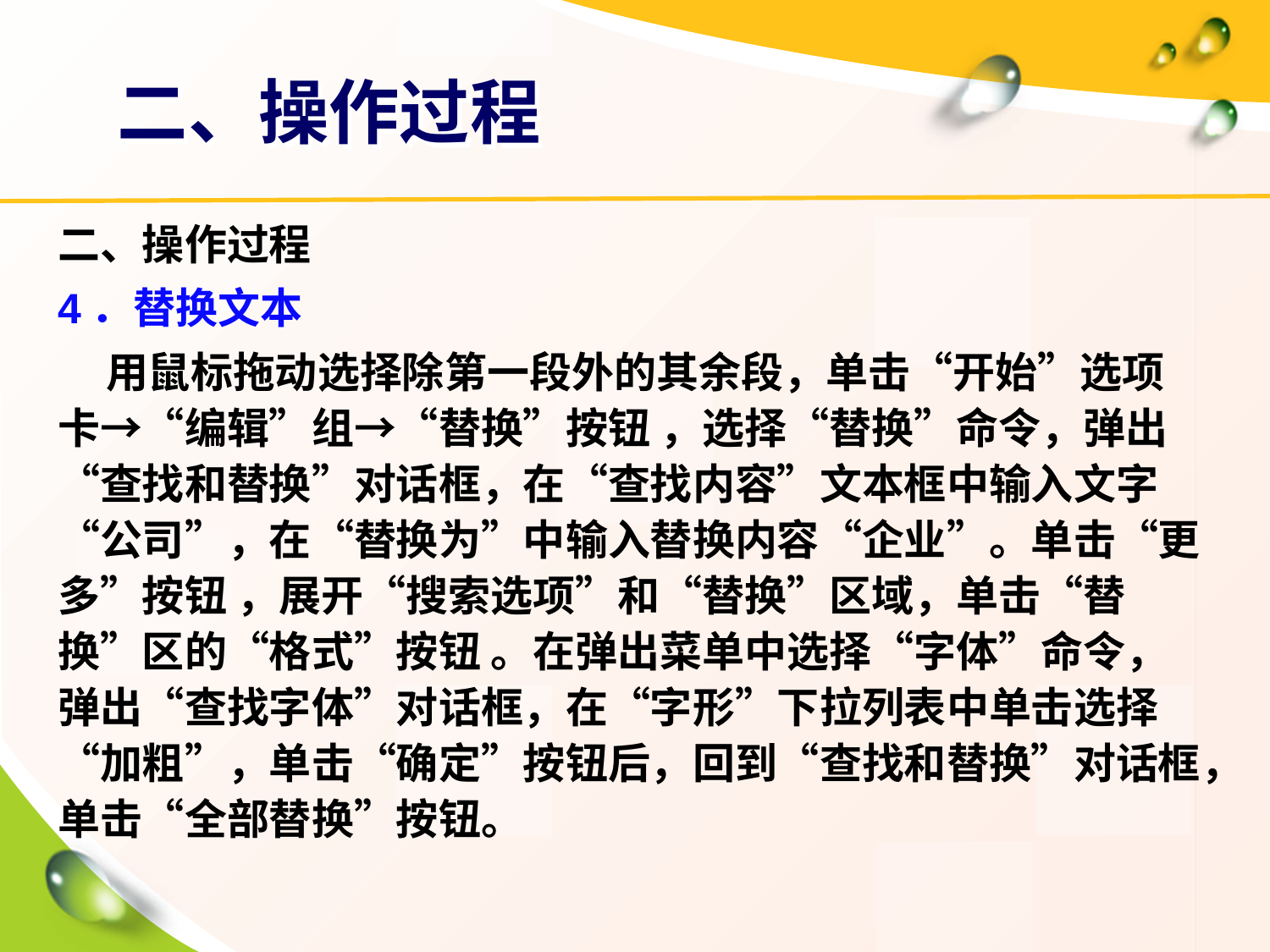

# 二、操作过程
二、操作过程
4．替换文本
    用鼠标拖动选择除第一段外的其余段，单击“开始”选项卡→“编辑”组→“替换”按钮 ，选择“替换”命令，弹出“查找和替换”对话框，在“查找内容”文本框中输入文字“公司”，在“替换为”中输入替换内容“企业”。单击“更多”按钮 ，展开“搜索选项”和“替换”区域，单击“替换”区的“格式”按钮 。在弹出菜单中选择“字体”命令，弹出“查找字体”对话框，在“字形”下拉列表中单击选择“加粗”，单击“确定”按钮后，回到“查找和替换”对话框，单击“全部替换”按钮。